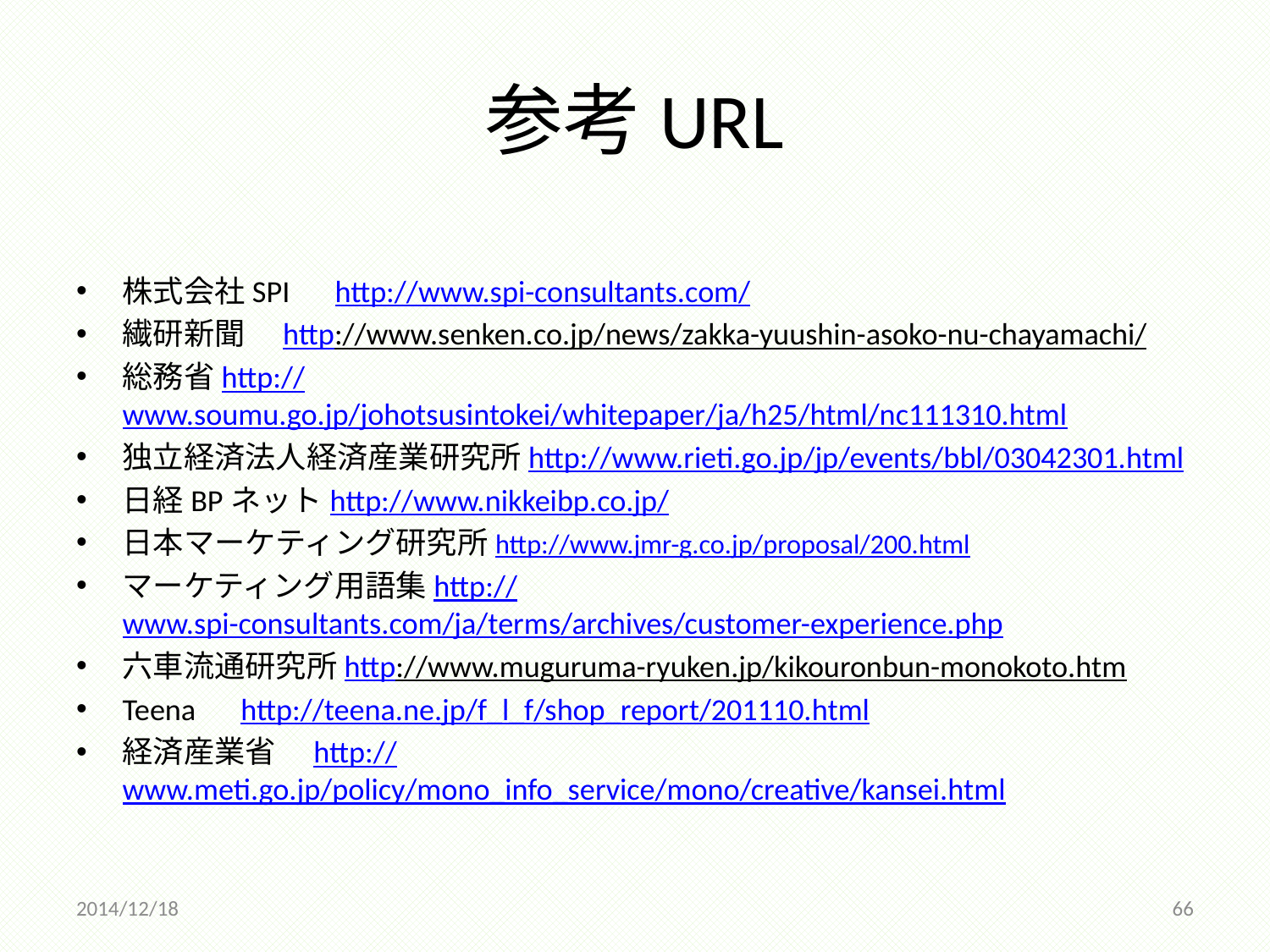

# 参考URL

株式会社SPI　http://www.spi-consultants.com/
繊研新聞　http://www.senken.co.jp/news/zakka-yuushin-asoko-nu-chayamachi/
総務省http://www.soumu.go.jp/johotsusintokei/whitepaper/ja/h25/html/nc111310.html
独立経済法人経済産業研究所http://www.rieti.go.jp/jp/events/bbl/03042301.html
日経BPネットhttp://www.nikkeibp.co.jp/
日本マーケティング研究所http://www.jmr-g.co.jp/proposal/200.html
マーケティング用語集http://www.spi-consultants.com/ja/terms/archives/customer-experience.php
六車流通研究所http://www.muguruma-ryuken.jp/kikouronbun-monokoto.htm
Teena　http://teena.ne.jp/f_l_f/shop_report/201110.html
経済産業省　http://www.meti.go.jp/policy/mono_info_service/mono/creative/kansei.html

2014/12/18
66